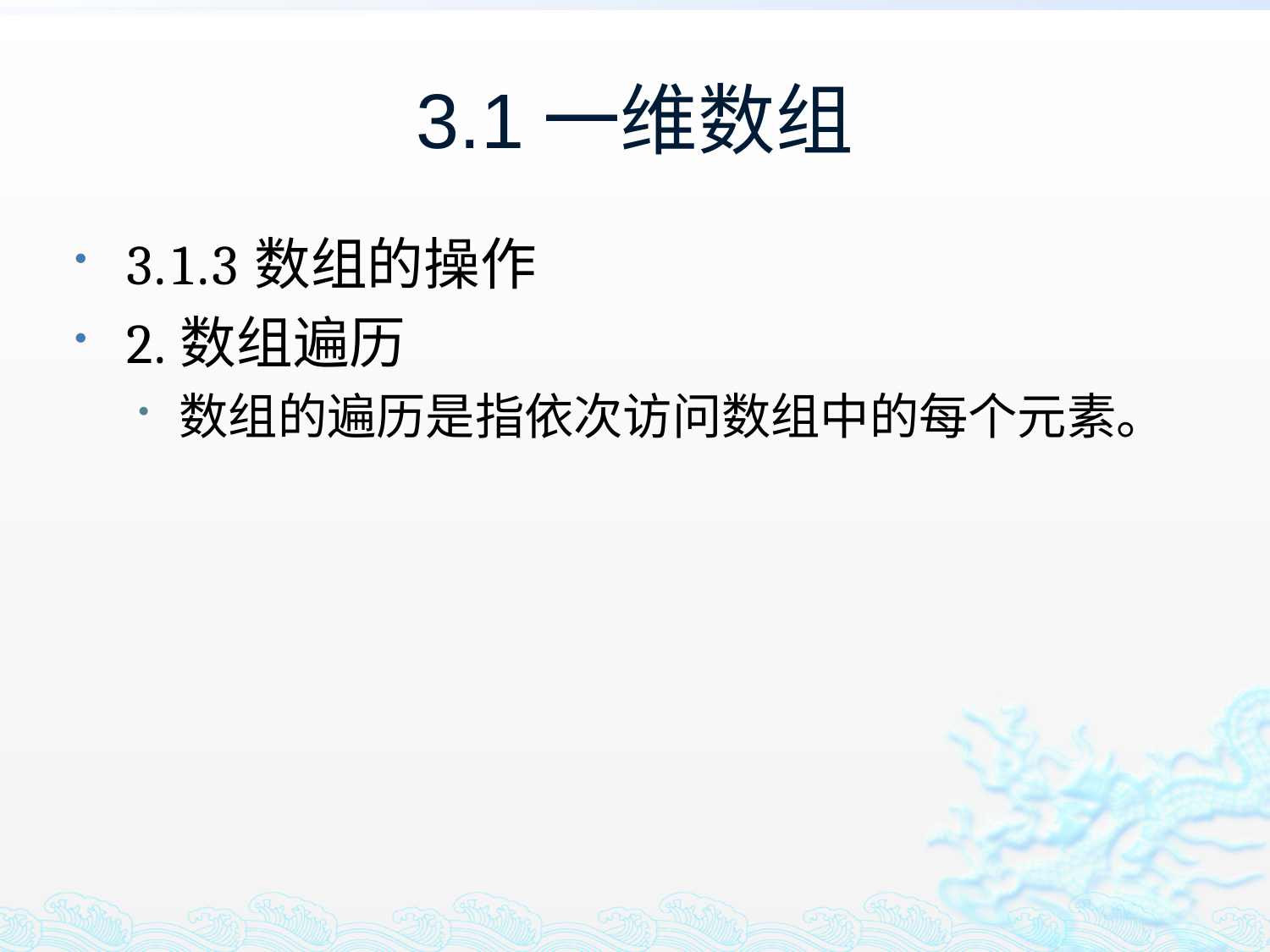

# 3.1一维数组
3.1.3数组的操作
2.数组遍历
数组的遍历是指依次访问数组中的每个元素。